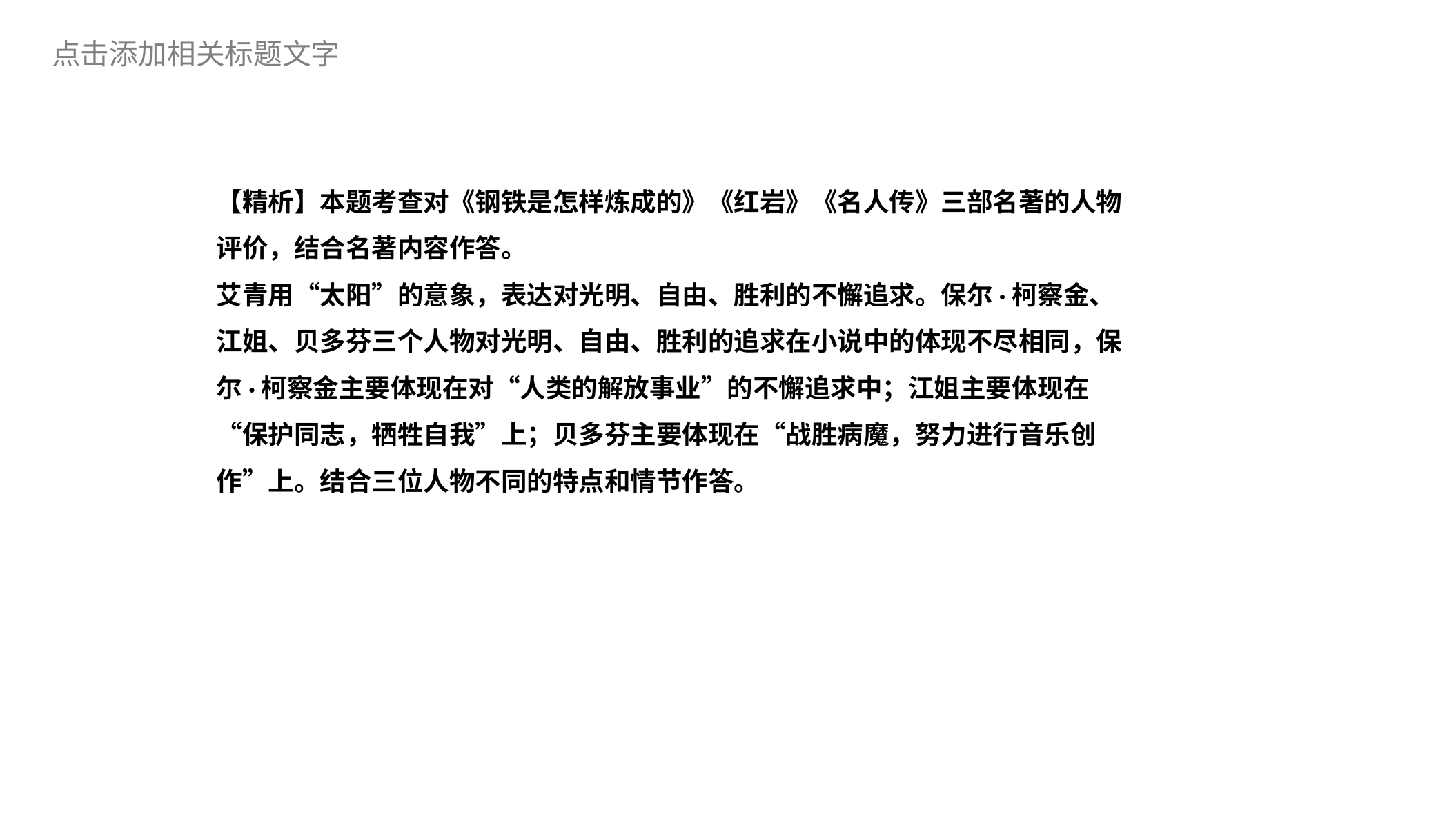

【精析】本题考查对《钢铁是怎样炼成的》《红岩》《名人传》三部名著的人物评价，结合名著内容作答。
艾青用“太阳”的意象，表达对光明、自由、胜利的不懈追求。保尔·柯察金、江姐、贝多芬三个人物对光明、自由、胜利的追求在小说中的体现不尽相同，保尔·柯察金主要体现在对“人类的解放事业”的不懈追求中；江姐主要体现在“保护同志，牺牲自我”上；贝多芬主要体现在“战胜病魔，努力进行音乐创作”上。结合三位人物不同的特点和情节作答。